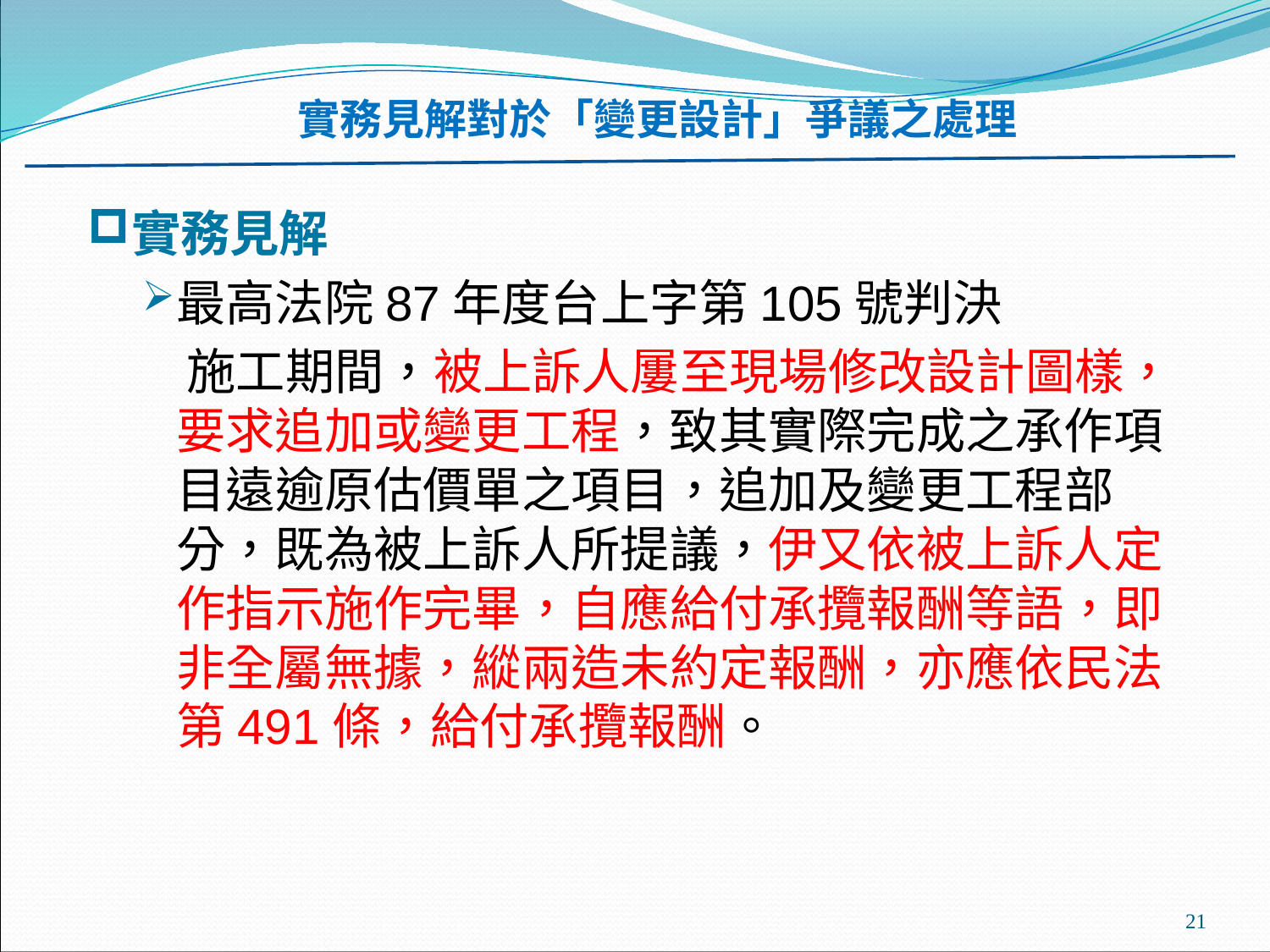

實務見解對於「變更設計」爭議之處理
#
實務見解
最高法院87年度台上字第105號判決
   施工期間，被上訴人屢至現場修改設計圖樣，要求追加或變更工程，致其實際完成之承作項目遠逾原估價單之項目，追加及變更工程部分，既為被上訴人所提議，伊又依被上訴人定作指示施作完畢，自應給付承攬報酬等語，即非全屬無據，縱兩造未約定報酬，亦應依民法第491條，給付承攬報酬。
21